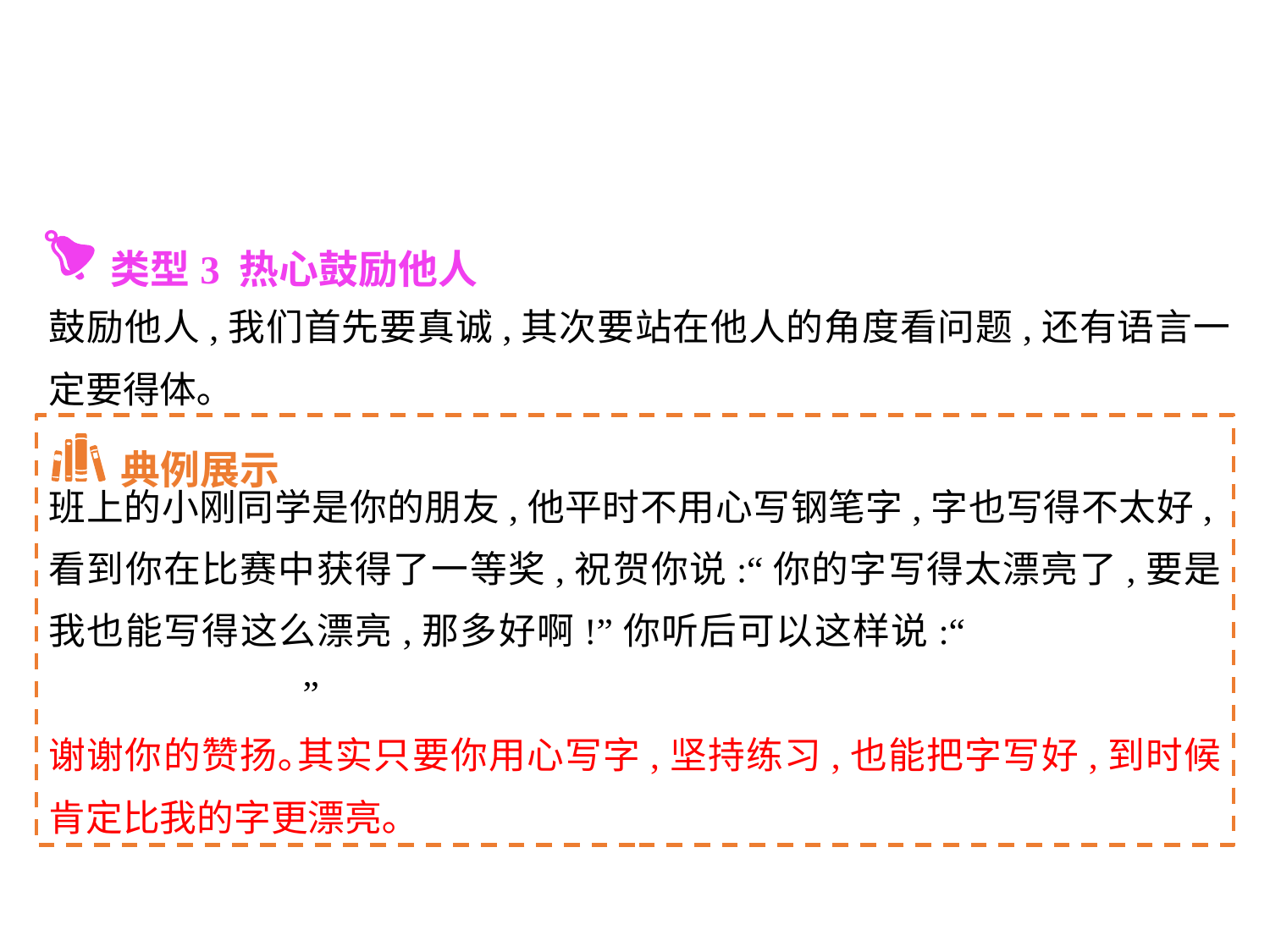

类型3 热心鼓励他人

鼓励他人,我们首先要真诚,其次要站在他人的角度看问题,还有语言一定要得体｡
       典例展示

班上的小刚同学是你的朋友,他平时不用心写钢笔字,字也写得不太好,看到你在比赛中获得了一等奖,祝贺你说:“你的字写得太漂亮了,要是我也能写得这么漂亮,那多好啊!”你听后可以这样说:“					”
谢谢你的赞扬｡其实只要你用心写字,坚持练习,也能把字写好,到时候肯定比我的字更漂亮｡